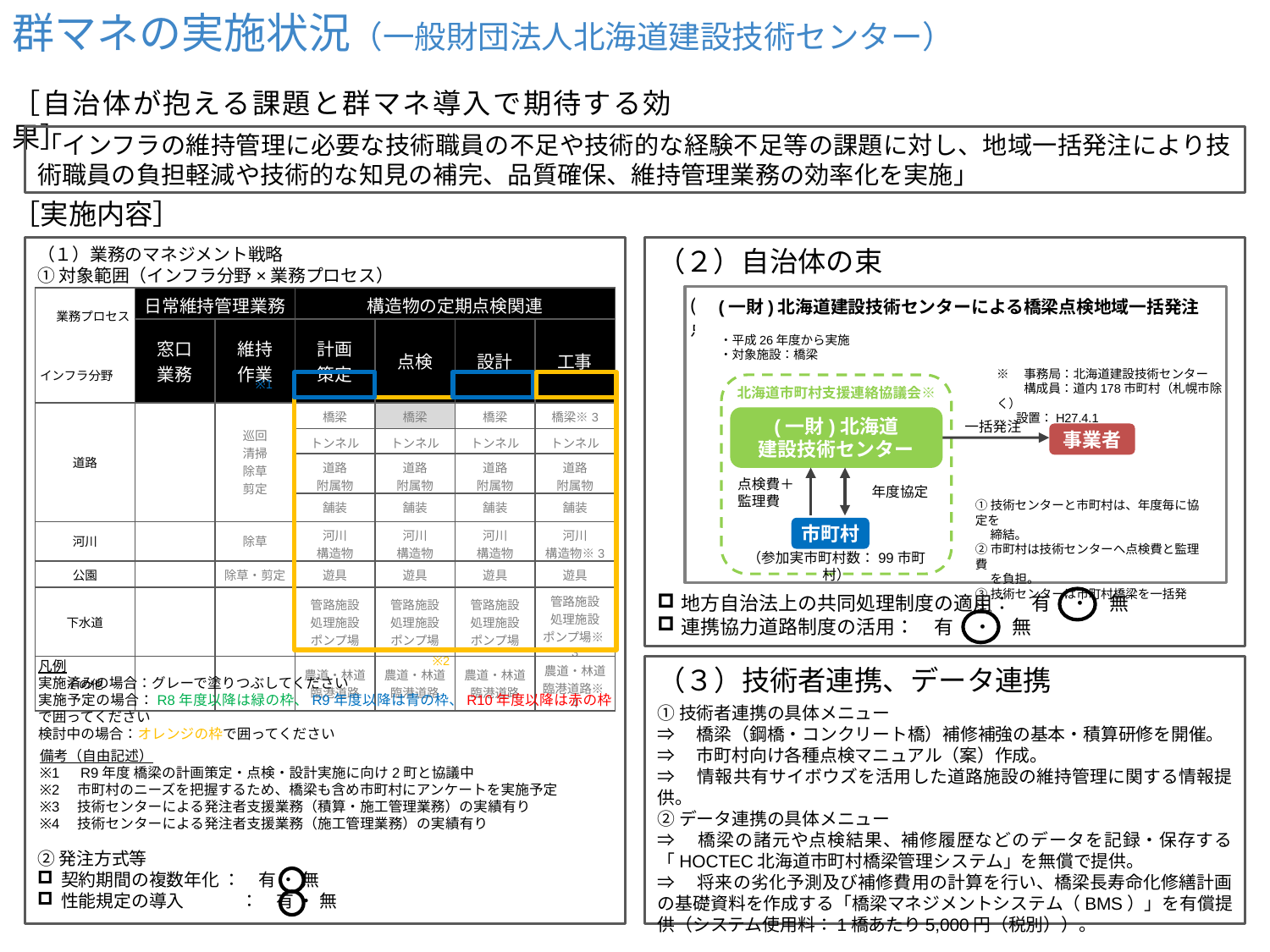

群マネの実施状況（一般財団法人北海道建設技術センター）
［自治体が抱える課題と群マネ導入で期待する効果］
「インフラの維持管理に必要な技術職員の不足や技術的な経験不足等の課題に対し、地域一括発注により技術職員の負担軽減や技術的な知見の補完、品質確保、維持管理業務の効率化を実施」
［実施内容］
（１）業務のマネジメント戦略
（２）自治体の束
①対象範囲（インフラ分野×業務プロセス）
(公財)神奈川県都市整備技術センターによる地域一括発注点検
| 業務プロセス インフラ分野 | 日常維持管理業務 |  | 構造物の定期点検関連 |  |  |  |
| --- | --- | --- | --- | --- | --- | --- |
|  | 窓口 業務 | 維持 作業 | 計画 策定 | 点検 | 設計 | 工事 |
| 道路 |  | 巡回 清掃 除草 剪定 | 橋梁 | 橋梁 | 橋梁 | 橋梁※3 |
|  |  |  | トンネル | トンネル | トンネル | トンネル |
|  |  |  | 道路 附属物 | 道路 附属物 | 道路 附属物 | 道路 附属物 |
|  |  |  | 舗装 | 舗装 | 舗装 | 舗装 |
| 河川 |  | 除草 | 河川 構造物 | 河川 構造物 | 河川 構造物 | 河川 構造物※3 |
| 公園 |  | 除草・剪定 | 遊具 | 遊具 | 遊具 | 遊具 |
| 下水道 |  |  | 管路施設 処理施設 ポンプ場 | 管路施設 処理施設 ポンプ場 | 管路施設 処理施設 ポンプ場 | 管路施設 処理施設 ポンプ場※3 |
| その他 |  |  | 農道・林道 臨港道路 | 農道・林道 臨港道路 | 農道・林道 臨港道路 | 農道・林道 臨港道路※4 |
(一財)北海道建設技術センターによる橋梁点検地域一括発注

　・平成26年度から実施
　・対象施設：橋梁
※　事務局：北海道建設技術センター
　　 構成員：道内178市町村（札幌市除く）
      設置：H27.4.1
※1

北海道市町村支援連絡協議会※

(一財)北海道
建設技術センター
一括発注
事業者
点検費＋
監理費
年度協定
①技術センターと市町村は、年度毎に協定を
　 締結。
②市町村は技術センターへ点検費と監理費
　 を負担。
③技術センターは市町村橋梁を一括発注。
市町村
（参加実市町村数：99市町村）
地方自治法上の共同処理制度の適用：　有　・　無
連携協力道路制度の活用：　有　・　無

※2
凡例
実施済みの場合：グレーで塗りつぶしてください
実施予定の場合：R8年度以降は緑の枠、R9年度以降は青の枠、R10年度以降は赤の枠で囲ってください
検討中の場合：オレンジの枠で囲ってください
（３）技術者連携、データ連携
①技術者連携の具体メニュー
⇒　橋梁（鋼橋・コンクリート橋）補修補強の基本・積算研修を開催。
⇒　市町村向け各種点検マニュアル（案）作成。
⇒　情報共有サイボウズを活用した道路施設の維持管理に関する情報提供。
②データ連携の具体メニュー
⇒　橋梁の諸元や点検結果、補修履歴などのデータを記録・保存する「HOCTEC北海道市町村橋梁管理システム」を無償で提供。
⇒　将来の劣化予測及び補修費用の計算を行い、橋梁長寿命化修繕計画の基礎資料を作成する「橋梁マネジメントシステム（BMS）」を有償提供（システム使用料：1橋あたり5,000円（税別））。
備考（自由記述）
※1　R9年度 橋梁の計画策定・点検・設計実施に向け2町と協議中
※2　市町村のニーズを把握するため、橋梁も含め市町村にアンケートを実施予定
※3　技術センターによる発注者支援業務（積算・施工管理業務）の実績有り
※4　技術センターによる発注者支援業務（施工管理業務）の実績有り
②発注方式等
契約期間の複数年化 ：　有 ・ 無
性能規定の導入　　　 ：　有 ・ 無